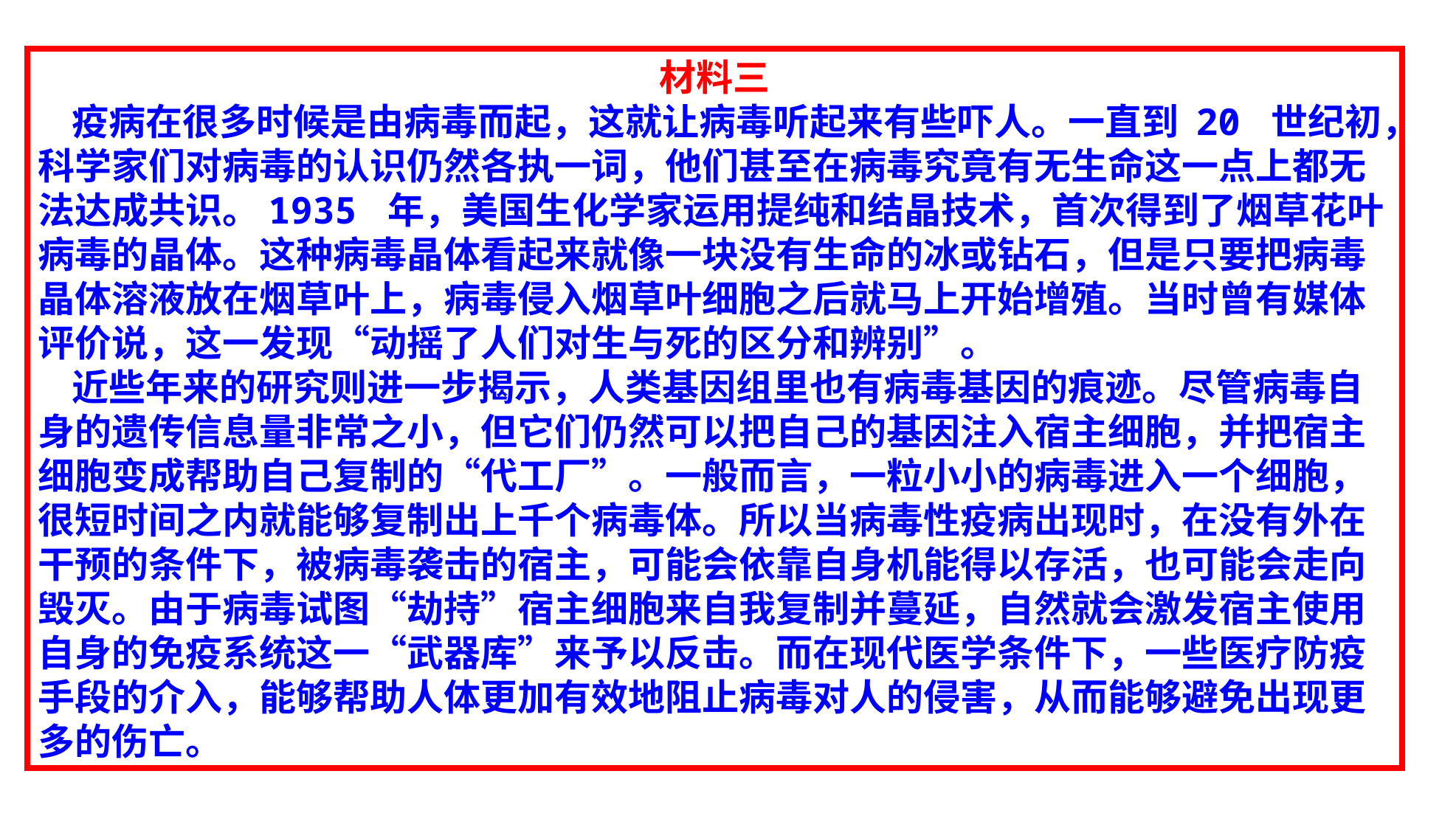

材料三
   疫病在很多时候是由病毒而起，这就让病毒听起来有些吓人。一直到 20 世纪初，科学家们对病毒的认识仍然各执一词，他们甚至在病毒究竟有无生命这一点上都无法达成共识。1935 年，美国生化学家运用提纯和结晶技术，首次得到了烟草花叶病毒的晶体。这种病毒晶体看起来就像一块没有生命的冰或钻石，但是只要把病毒晶体溶液放在烟草叶上，病毒侵入烟草叶细胞之后就马上开始增殖。当时曾有媒体评价说，这一发现“动摇了人们对生与死的区分和辨别”。
   近些年来的研究则进一步揭示，人类基因组里也有病毒基因的痕迹。尽管病毒自身的遗传信息量非常之小，但它们仍然可以把自己的基因注入宿主细胞，并把宿主细胞变成帮助自己复制的“代工厂”。一般而言，一粒小小的病毒进入一个细胞，很短时间之内就能够复制出上千个病毒体。所以当病毒性疫病出现时，在没有外在干预的条件下，被病毒袭击的宿主，可能会依靠自身机能得以存活，也可能会走向毁灭。由于病毒试图“劫持”宿主细胞来自我复制并蔓延，自然就会激发宿主使用自身的免疫系统这一“武器库”来予以反击。而在现代医学条件下，一些医疗防疫手段的介入，能够帮助人体更加有效地阻止病毒对人的侵害，从而能够避免出现更多的伤亡。